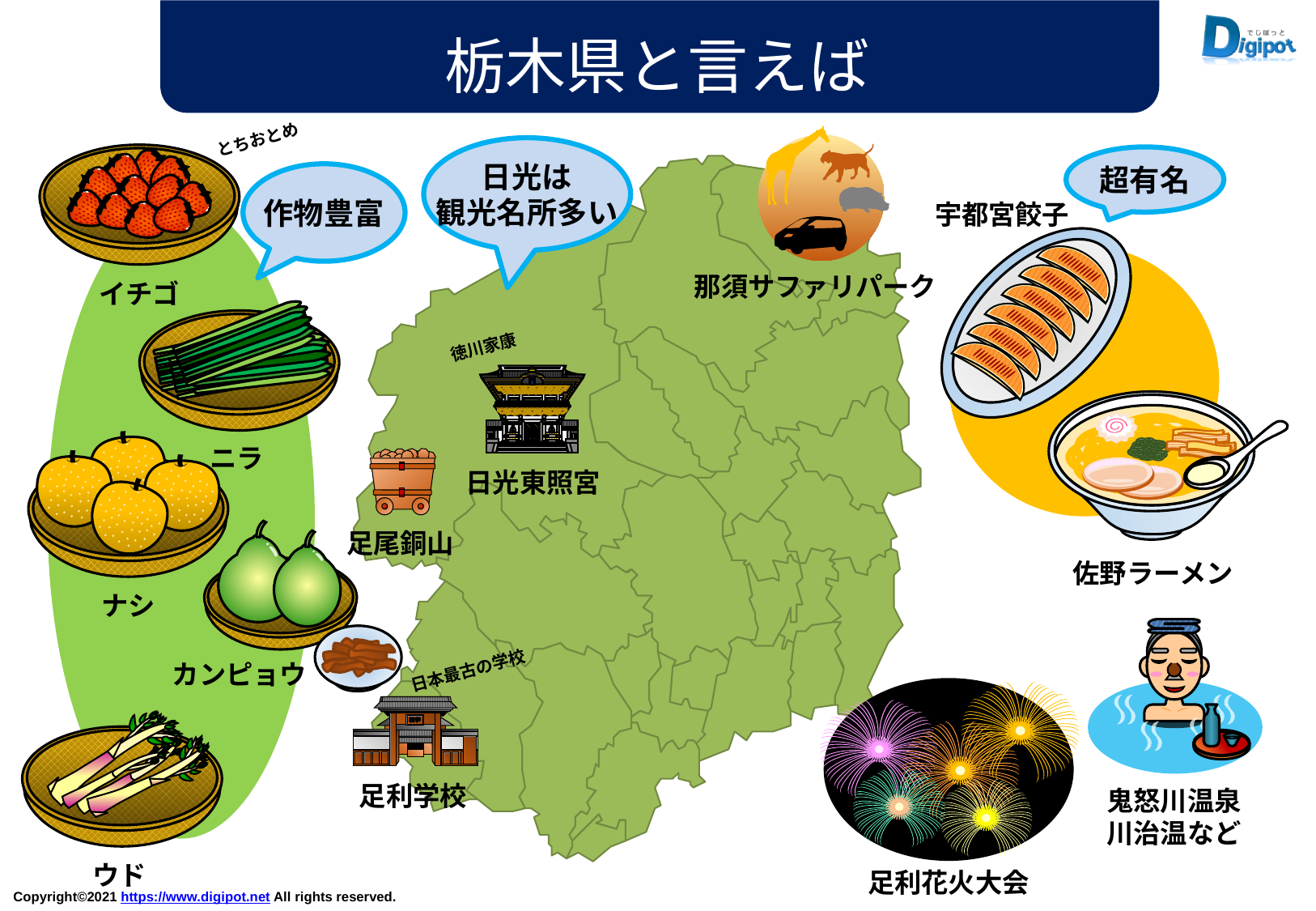

栃木県と言えば
とちおとめ

日光は
観光名所多い

超有名

作物豊富
宇都宮餃子

那須サファリパーク
イチゴ

徳川家康

ニラ

日光東照宮
足尾銅山

佐野ラーメン
ナシ

カンピョウ
日本最古の学校

校学

足利学校
鬼怒川温泉
川治温など
ウド
足利花火大会